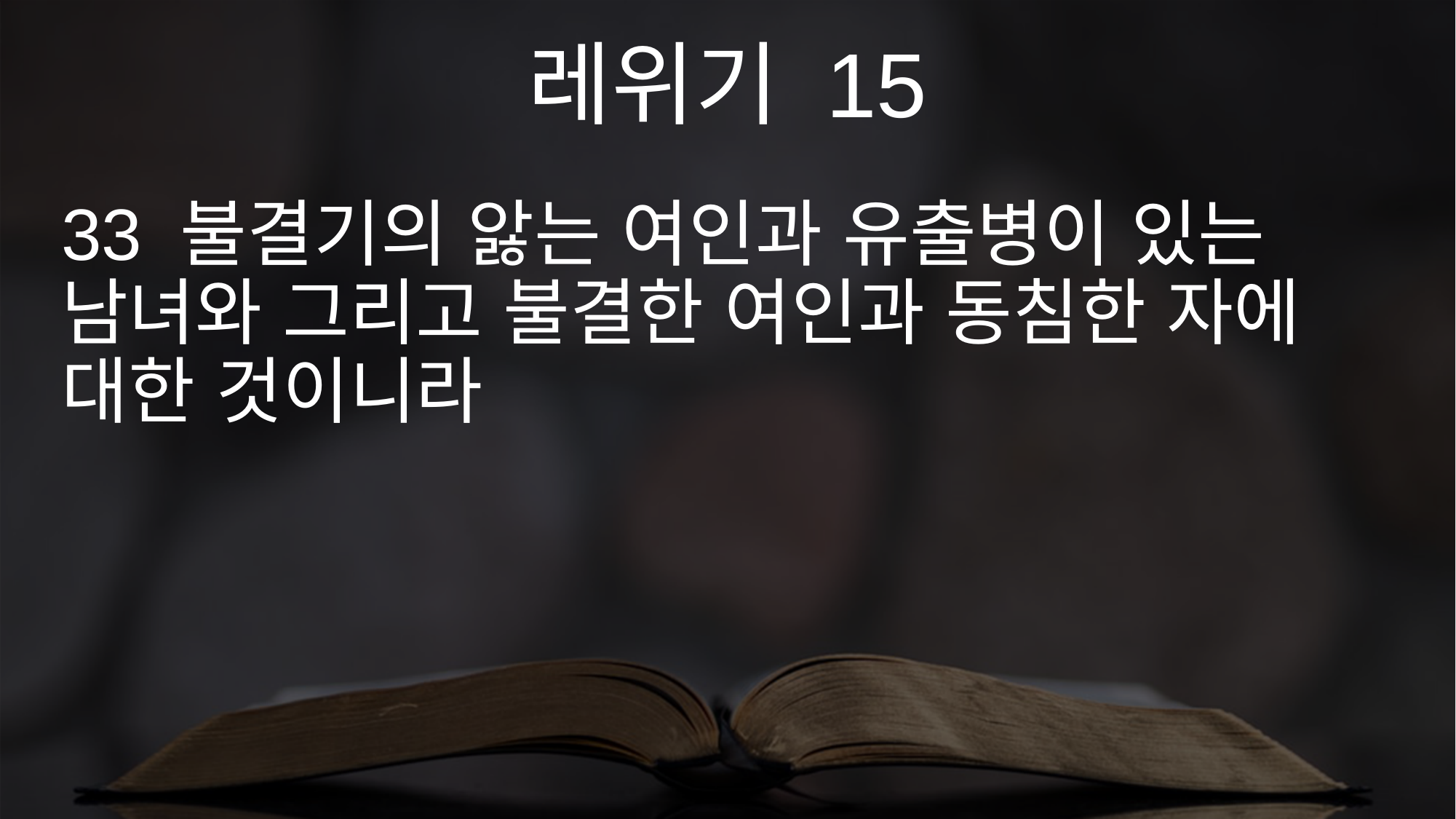

레위기 15
33 불결기의 앓는 여인과 유출병이 있는 남녀와 그리고 불결한 여인과 동침한 자에 대한 것이니라